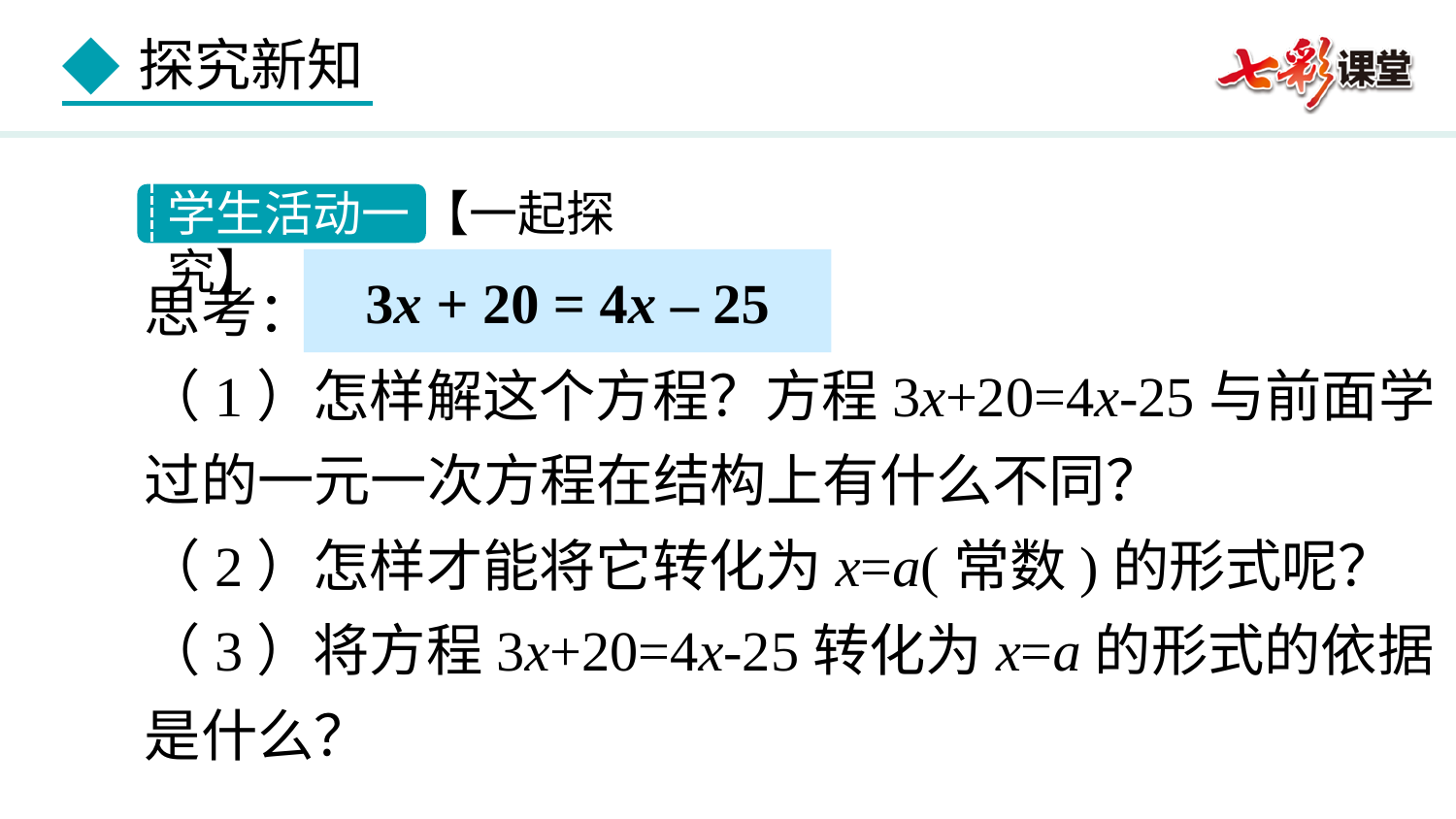

学生活动一 【一起探究】

3x + 20 = 4x – 25
思考：
（1）怎样解这个方程？方程3x+20=4x-25与前面学过的一元一次方程在结构上有什么不同？
（2）怎样才能将它转化为x=a(常数)的形式呢？
（3）将方程3x+20=4x-25转化为x=a的形式的依据是什么？